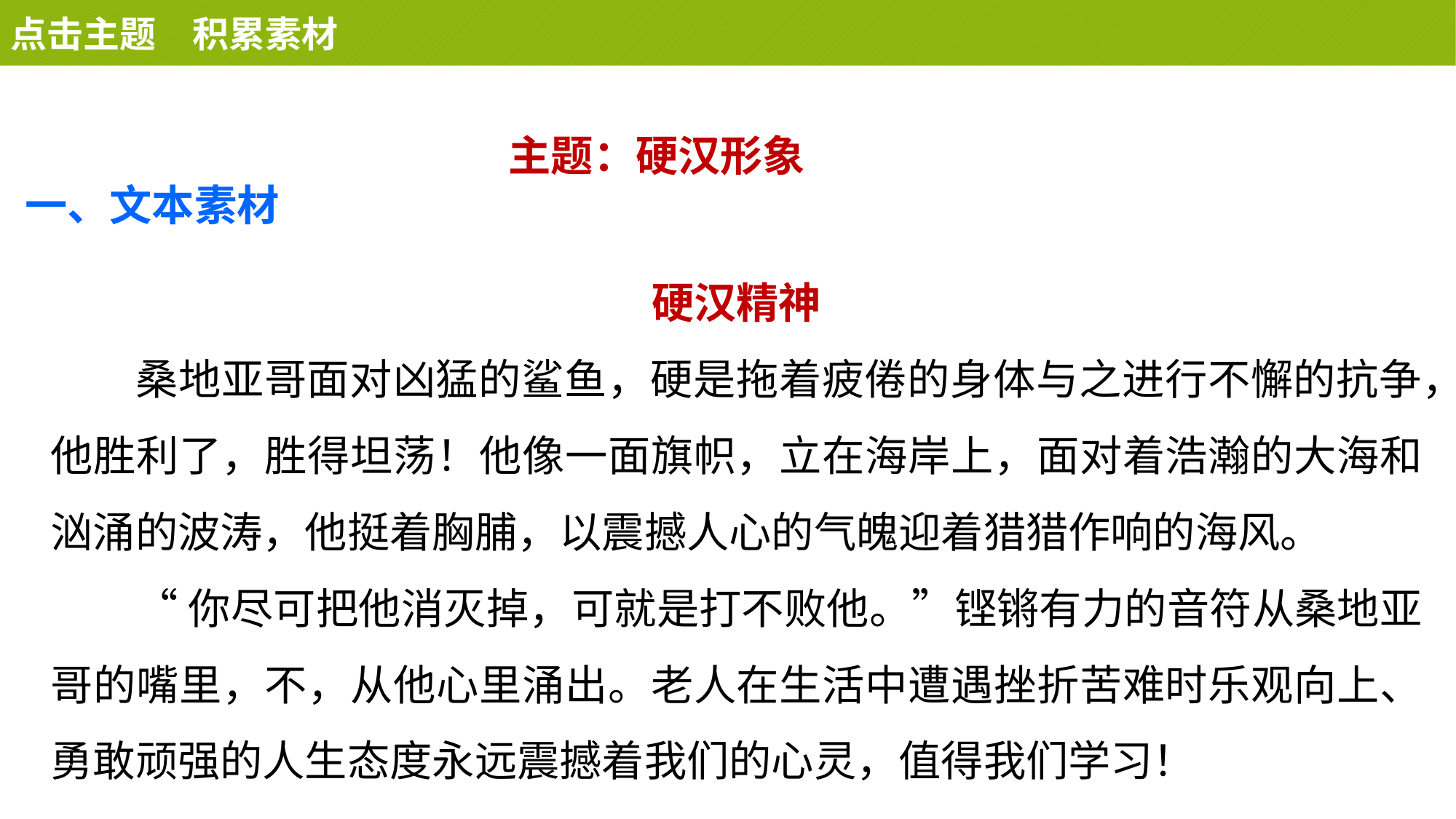

点击主题　积累素材
主题：硬汉形象
一、文本素材
硬汉精神
桑地亚哥面对凶猛的鲨鱼，硬是拖着疲倦的身体与之进行不懈的抗争，他胜利了，胜得坦荡！他像一面旗帜，立在海岸上，面对着浩瀚的大海和汹涌的波涛，他挺着胸脯，以震撼人心的气魄迎着猎猎作响的海风。
“你尽可把他消灭掉，可就是打不败他。”铿锵有力的音符从桑地亚哥的嘴里，不，从他心里涌出。老人在生活中遭遇挫折苦难时乐观向上、勇敢顽强的人生态度永远震撼着我们的心灵，值得我们学习！